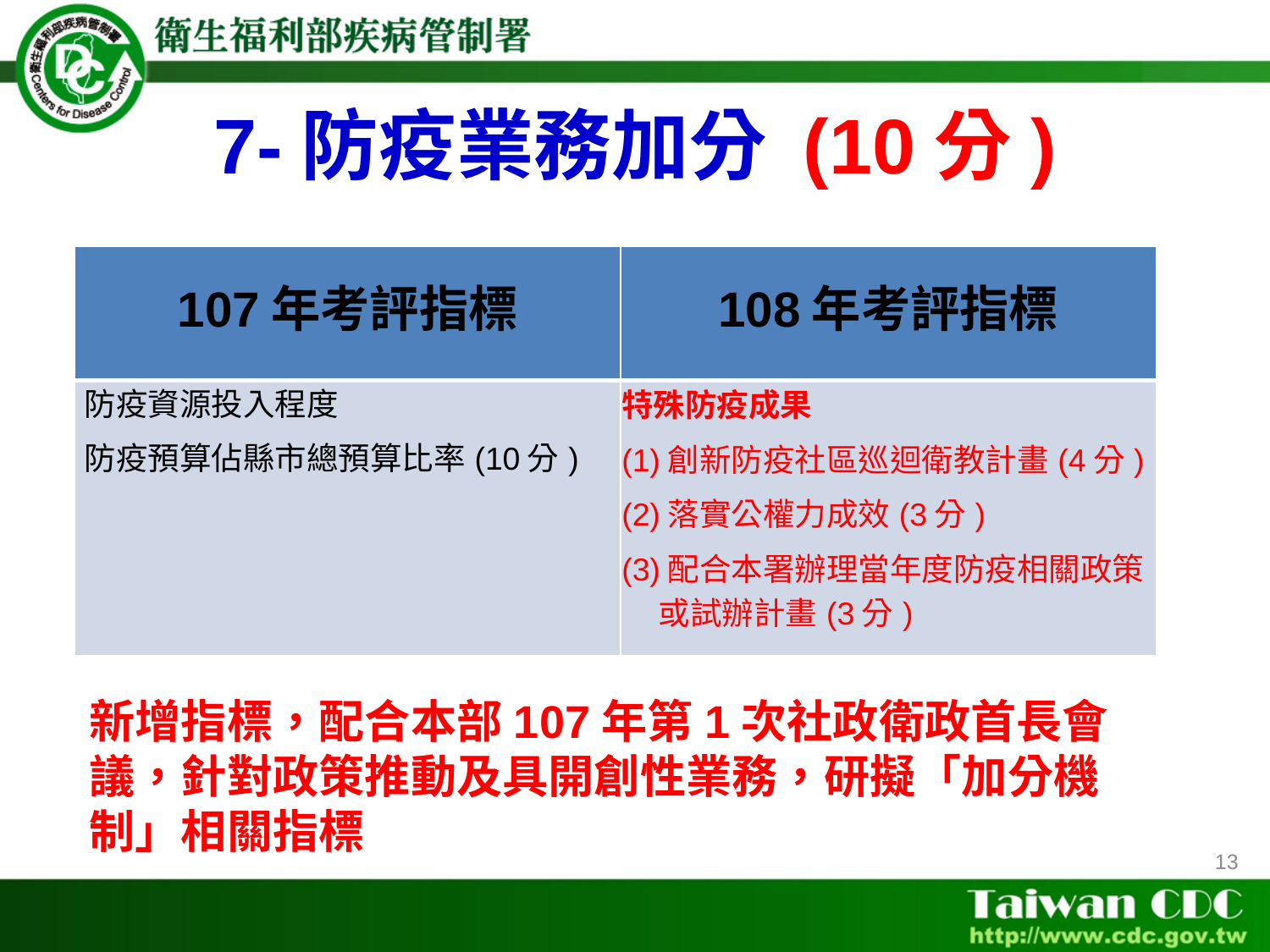

# 7-防疫業務加分 (10分)
| 107年考評指標 | 108年考評指標 |
| --- | --- |
| 防疫資源投入程度 防疫預算佔縣市總預算比率(10分) | 特殊防疫成果 (1)創新防疫社區巡迴衛教計畫(4分) (2)落實公權力成效(3分) (3)配合本署辦理當年度防疫相關政策或試辦計畫(3分) |
新增指標，配合本部107年第1次社政衛政首長會議，針對政策推動及具開創性業務，研擬「加分機制」相關指標

13